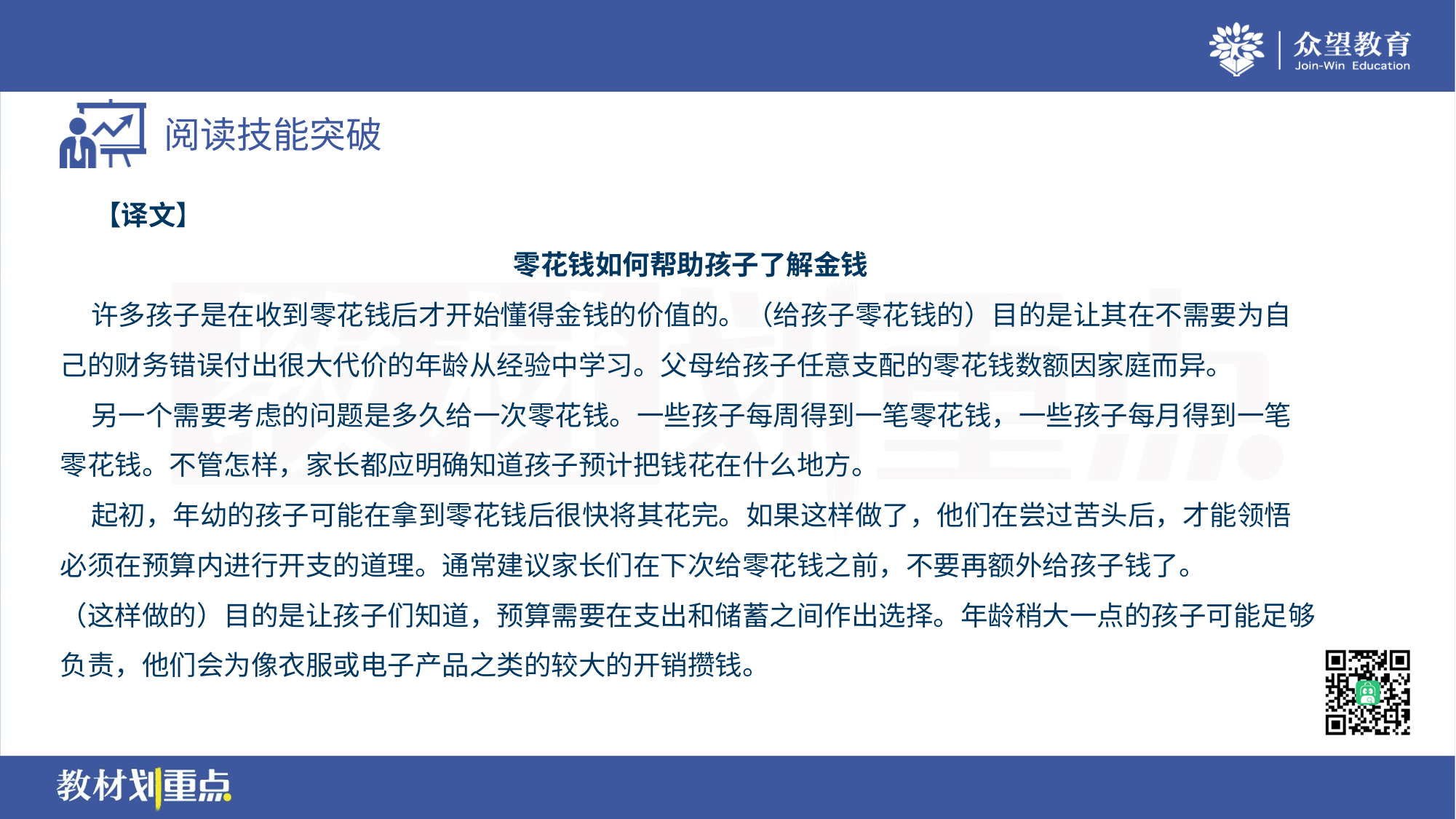

【译文】
零花钱如何帮助孩子了解金钱
    许多孩子是在收到零花钱后才开始懂得金钱的价值的。（给孩子零花钱的）目的是让其在不需要为自
己的财务错误付出很大代价的年龄从经验中学习。父母给孩子任意支配的零花钱数额因家庭而异。
    另一个需要考虑的问题是多久给一次零花钱。一些孩子每周得到一笔零花钱，一些孩子每月得到一笔
零花钱。不管怎样，家长都应明确知道孩子预计把钱花在什么地方。
    起初，年幼的孩子可能在拿到零花钱后很快将其花完。如果这样做了，他们在尝过苦头后，才能领悟
必须在预算内进行开支的道理。通常建议家长们在下次给零花钱之前，不要再额外给孩子钱了。
（这样做的）目的是让孩子们知道，预算需要在支出和储蓄之间作出选择。年龄稍大一点的孩子可能足够
负责，他们会为像衣服或电子产品之类的较大的开销攒钱。